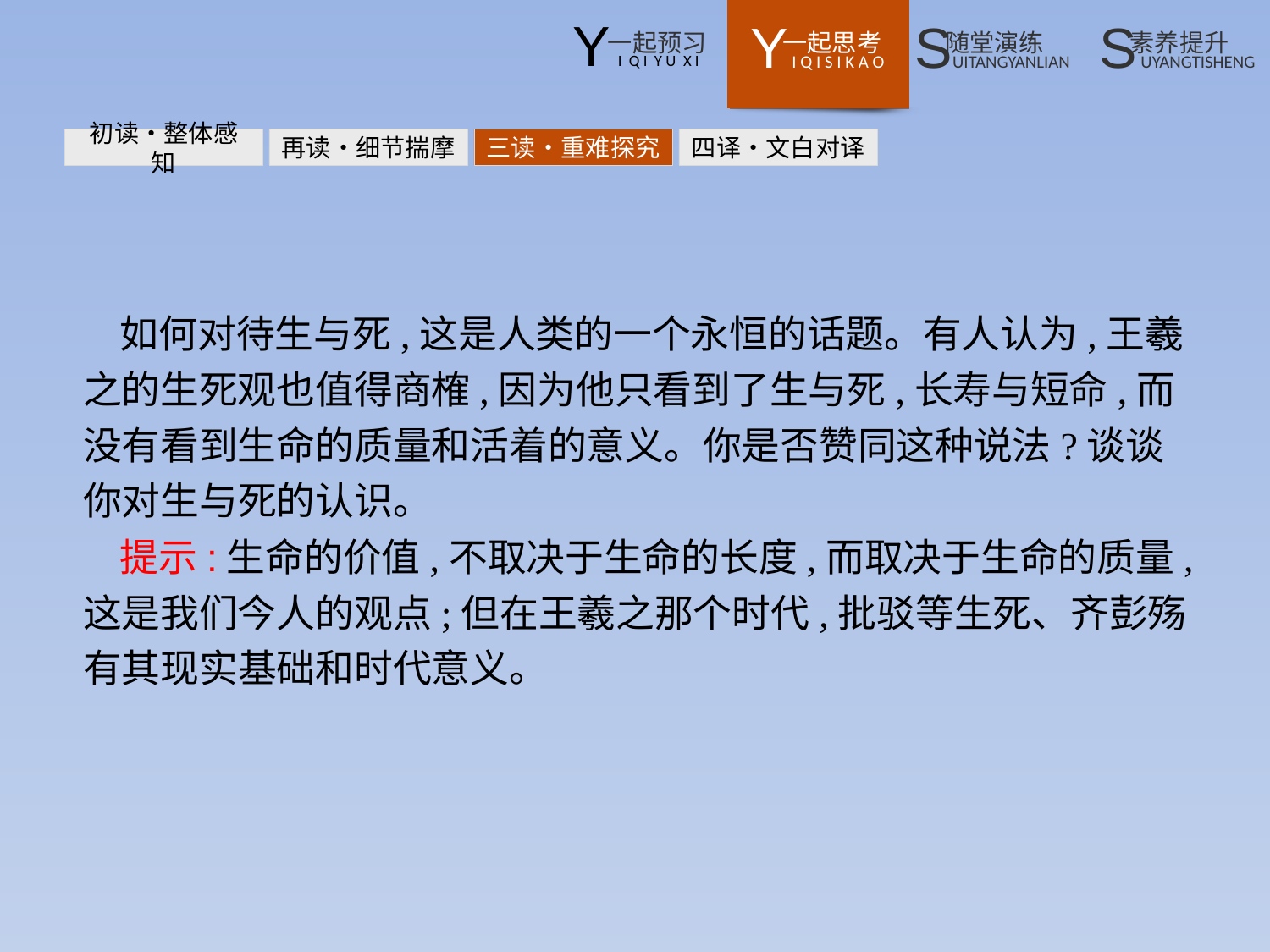

初读•整体感知
再读•细节揣摩
三读•重难探究
四译•文白对译
如何对待生与死,这是人类的一个永恒的话题。有人认为,王羲之的生死观也值得商榷,因为他只看到了生与死,长寿与短命,而没有看到生命的质量和活着的意义。你是否赞同这种说法?谈谈你对生与死的认识。
提示:生命的价值,不取决于生命的长度,而取决于生命的质量,这是我们今人的观点;但在王羲之那个时代,批驳等生死、齐彭殇有其现实基础和时代意义。